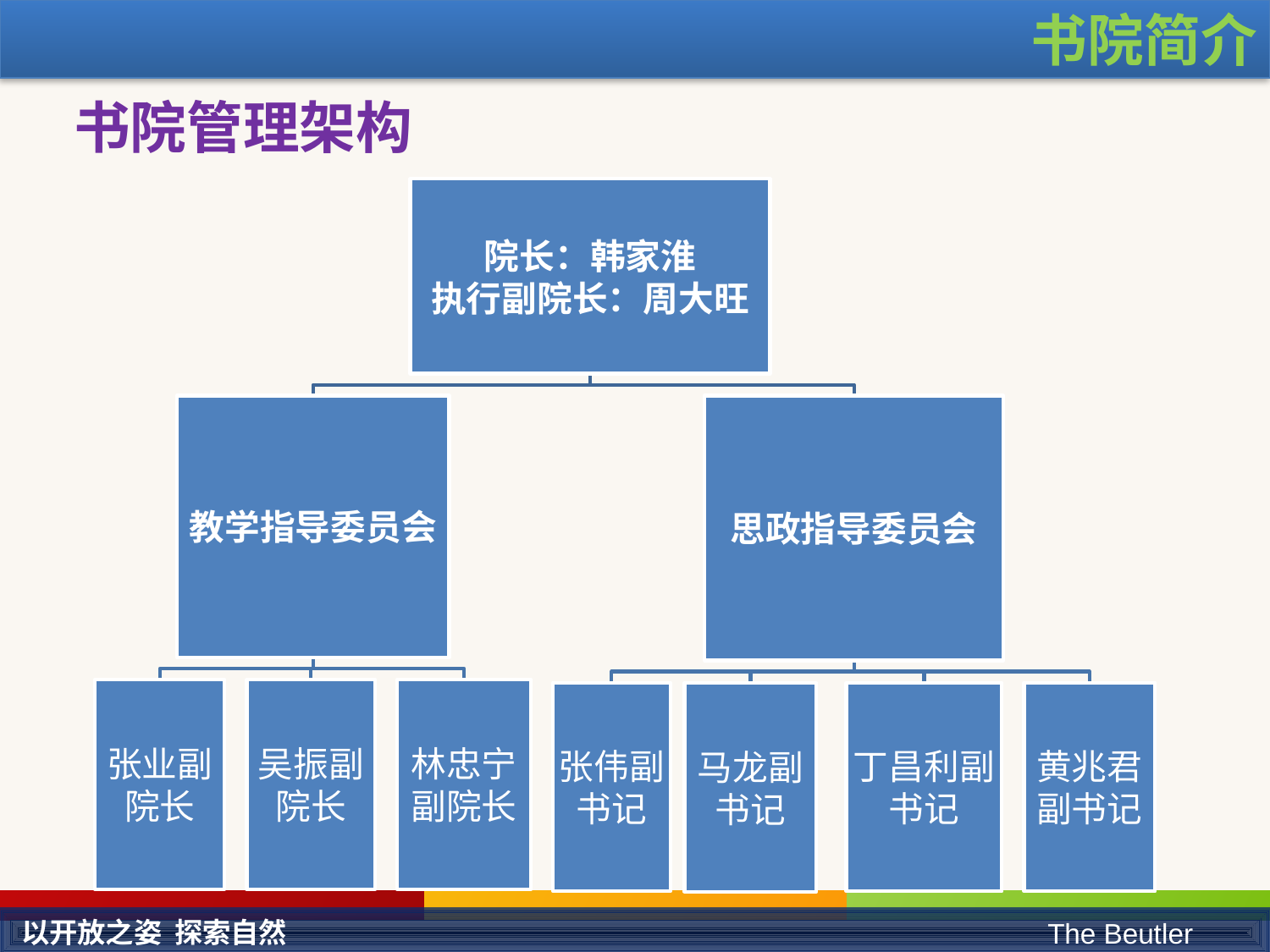

# 书院简介
 书院管理架构
院长：韩家淮
执行副院长：周大旺
教学指导委员会
张业副院长
吴振副院长
林忠宁副院长
思政指导委员会
张伟副书记
马龙副书记
丁昌利副书记
黄兆君副书记